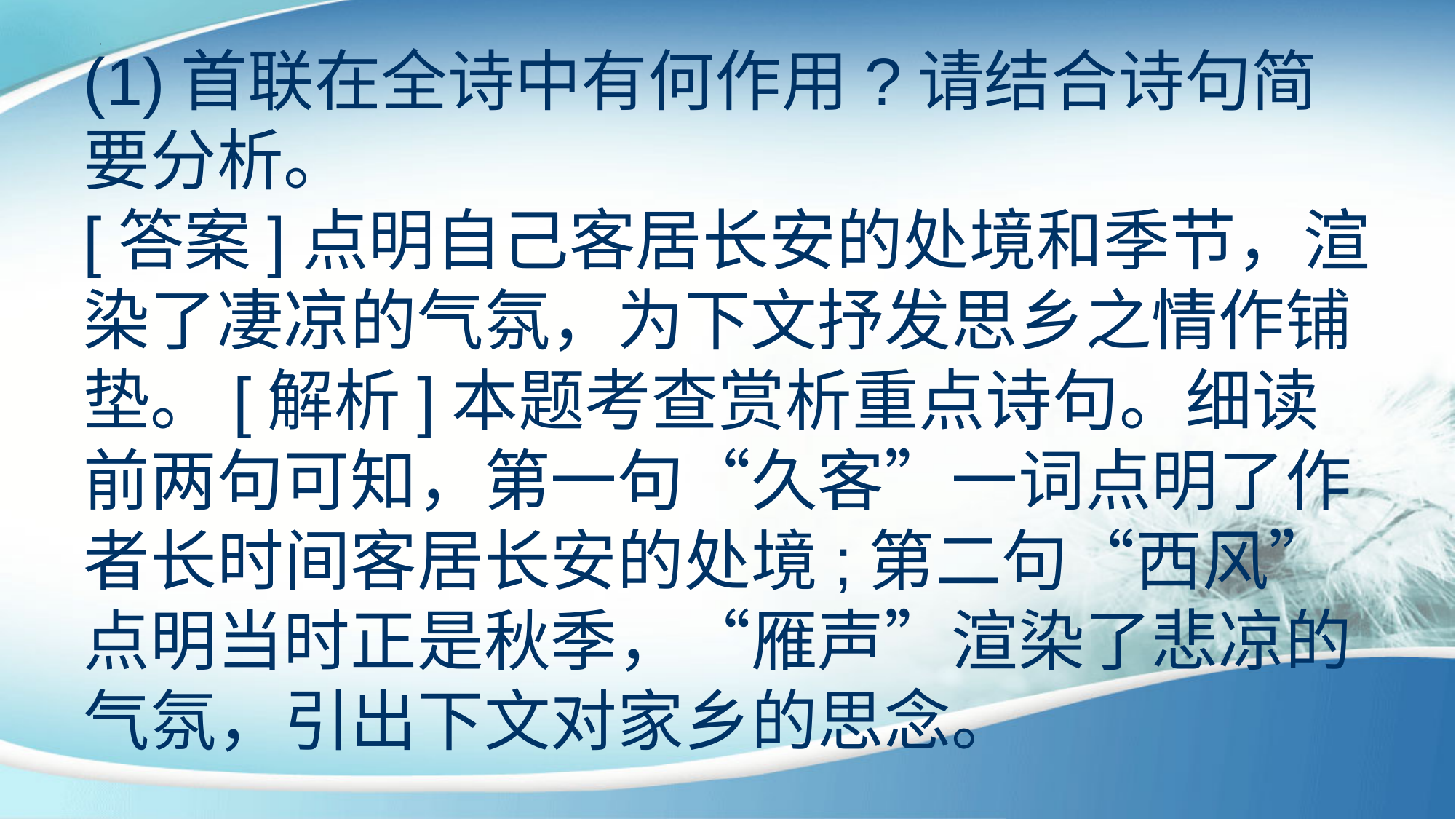

(1)首联在全诗中有何作用?请结合诗句简要分析。
[答案]点明自己客居长安的处境和季节，渲染了凄凉的气氛，为下文抒发思乡之情作铺垫。[解析]本题考查赏析重点诗句。细读前两句可知，第一句“久客”一词点明了作者长时间客居长安的处境;第二句“西风”点明当时正是秋季，“雁声”渲染了悲凉的气氛，引出下文对家乡的思念。